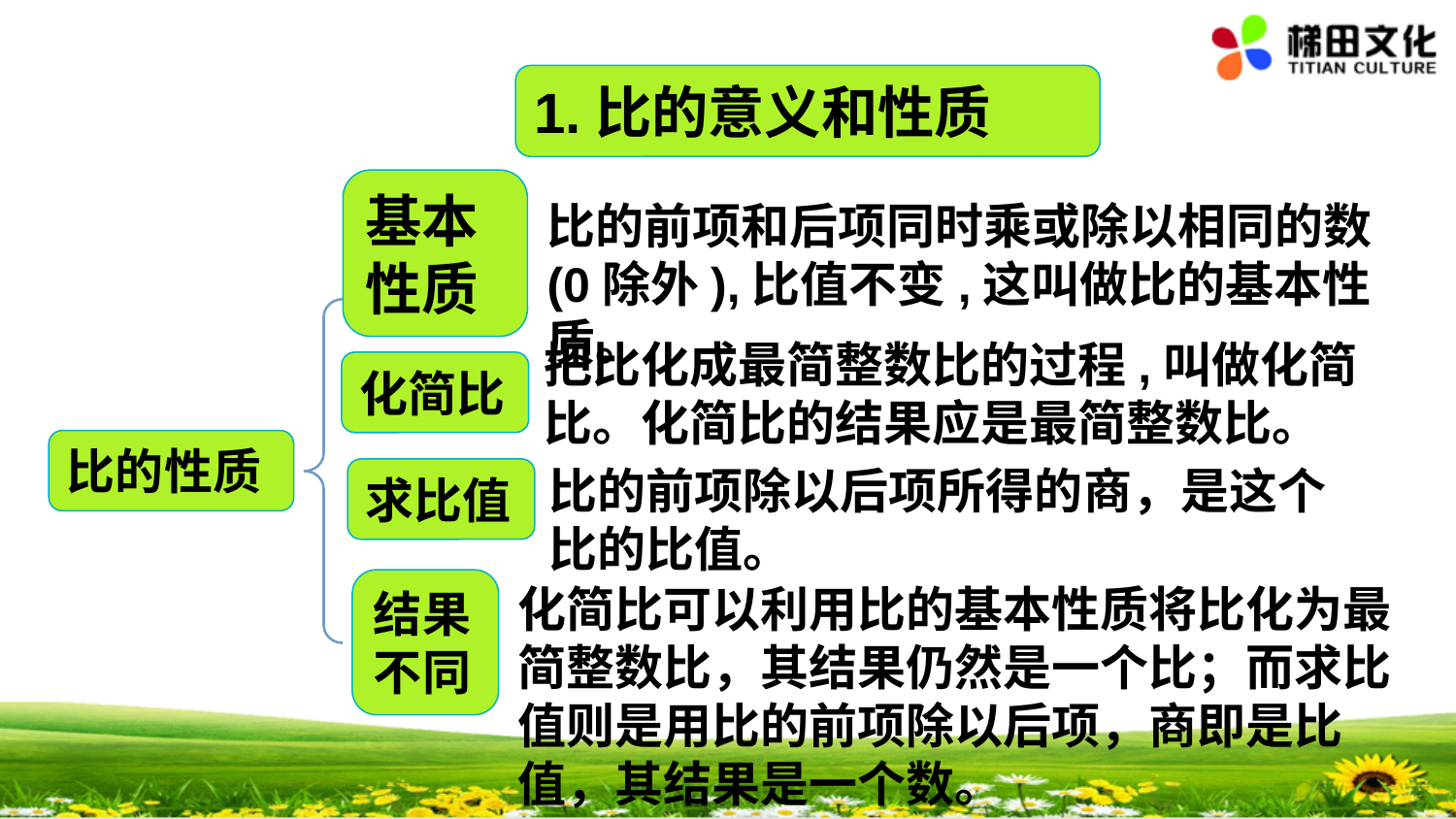

1.比的意义和性质
基本性质
比的前项和后项同时乘或除以相同的数(0除外),比值不变,这叫做比的基本性质。

把比化成最简整数比的过程,叫做化简比。化简比的结果应是最简整数比。
化简比

比的性质
比的前项除以后项所得的商，是这个比的比值。
求比值
结果不同
化简比可以利用比的基本性质将比化为最简整数比，其结果仍然是一个比；而求比值则是用比的前项除以后项，商即是比值，其结果是一个数。